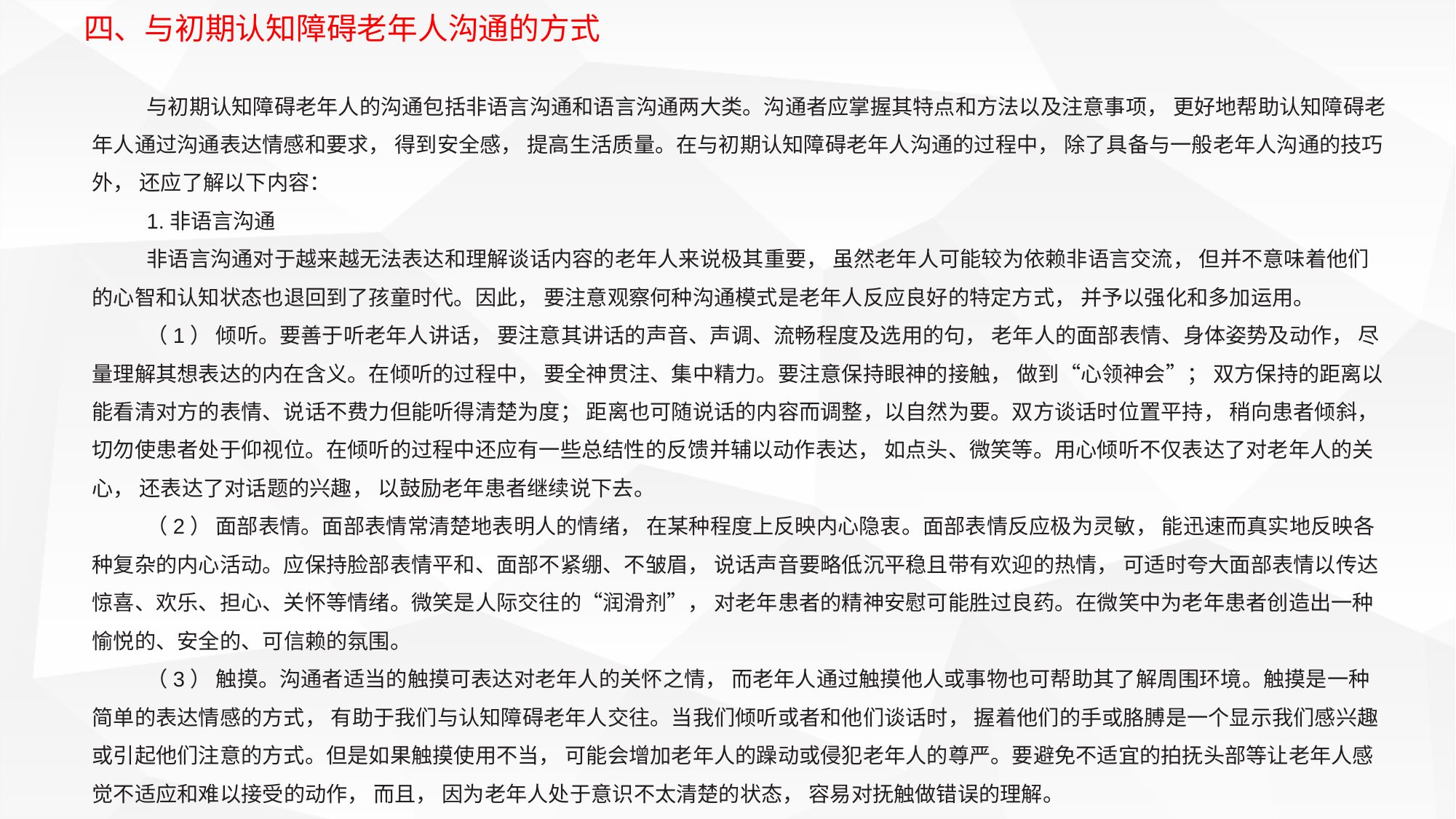

四、与初期认知障碍老年人沟通的方式
与初期认知障碍老年人的沟通包括非语言沟通和语言沟通两大类。沟通者应掌握其特点和方法以及注意事项， 更好地帮助认知障碍老年人通过沟通表达情感和要求， 得到安全感， 提高生活质量。在与初期认知障碍老年人沟通的过程中， 除了具备与一般老年人沟通的技巧外， 还应了解以下内容：
1.非语言沟通
非语言沟通对于越来越无法表达和理解谈话内容的老年人来说极其重要， 虽然老年人可能较为依赖非语言交流， 但并不意味着他们的心智和认知状态也退回到了孩童时代。因此， 要注意观察何种沟通模式是老年人反应良好的特定方式， 并予以强化和多加运用。
（1） 倾听。要善于听老年人讲话， 要注意其讲话的声音、声调、流畅程度及选用的句， 老年人的面部表情、身体姿势及动作， 尽量理解其想表达的内在含义。在倾听的过程中， 要全神贯注、集中精力。要注意保持眼神的接触， 做到“心领神会”； 双方保持的距离以能看清对方的表情、说话不费力但能听得清楚为度； 距离也可随说话的内容而调整，以自然为要。双方谈话时位置平持， 稍向患者倾斜， 切勿使患者处于仰视位。在倾听的过程中还应有一些总结性的反馈并辅以动作表达， 如点头、微笑等。用心倾听不仅表达了对老年人的关心， 还表达了对话题的兴趣， 以鼓励老年患者继续说下去。
（2） 面部表情。面部表情常清楚地表明人的情绪， 在某种程度上反映内心隐衷。面部表情反应极为灵敏， 能迅速而真实地反映各种复杂的内心活动。应保持脸部表情平和、面部不紧绷、不皱眉， 说话声音要略低沉平稳且带有欢迎的热情， 可适时夸大面部表情以传达惊喜、欢乐、担心、关怀等情绪。微笑是人际交往的“润滑剂”， 对老年患者的精神安慰可能胜过良药。在微笑中为老年患者创造出一种愉悦的、安全的、可信赖的氛围。
（3） 触摸。沟通者适当的触摸可表达对老年人的关怀之情， 而老年人通过触摸他人或事物也可帮助其了解周围环境。触摸是一种简单的表达情感的方式， 有助于我们与认知障碍老年人交往。当我们倾听或者和他们谈话时， 握着他们的手或胳膊是一个显示我们感兴趣或引起他们注意的方式。但是如果触摸使用不当， 可能会增加老年人的躁动或侵犯老年人的尊严。要避免不适宜的拍抚头部等让老年人感觉不适应和难以接受的动作， 而且， 因为老年人处于意识不太清楚的状态， 容易对抚触做错误的理解。